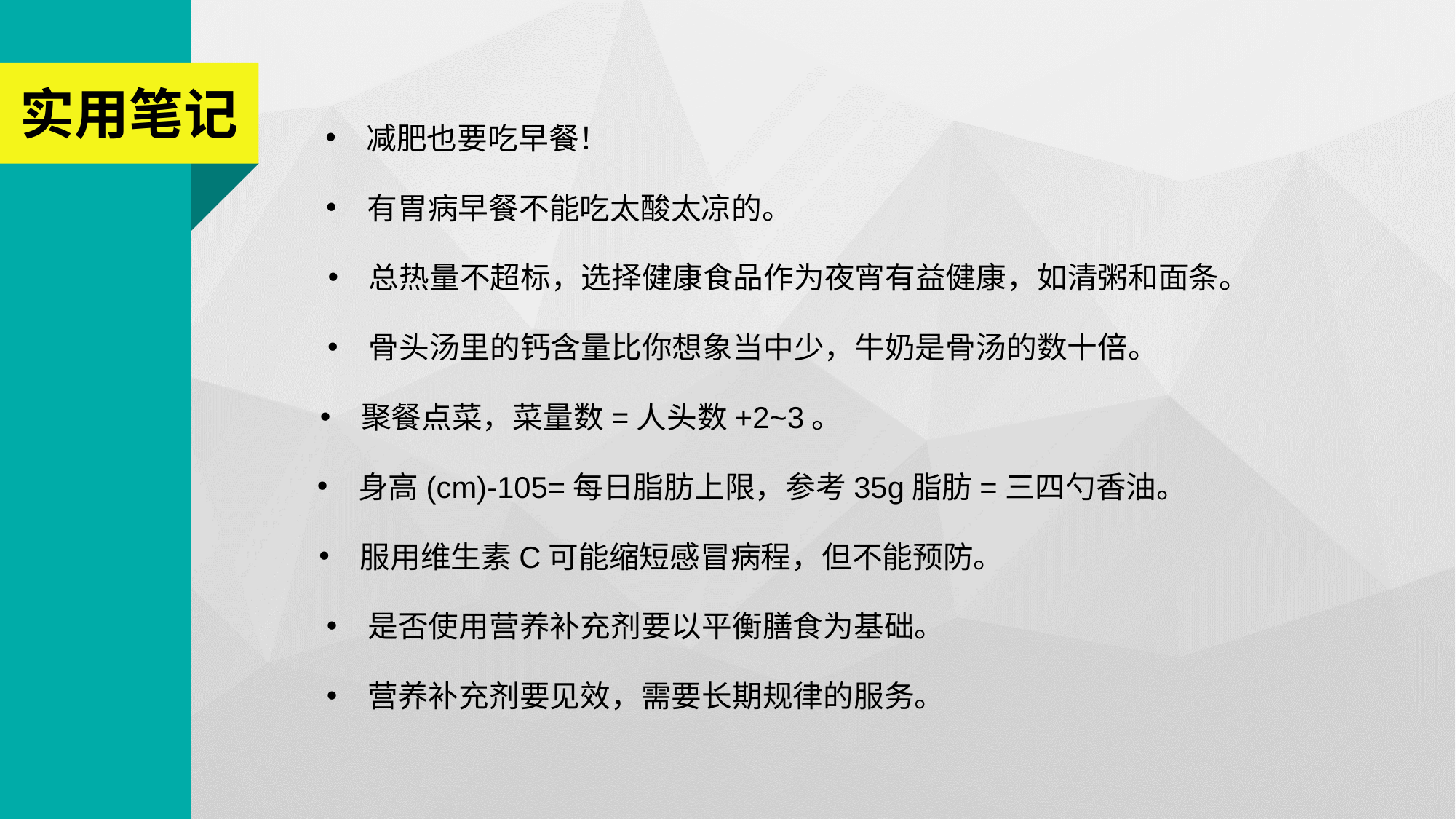

实用笔记
减肥也要吃早餐！

有胃病早餐不能吃太酸太凉的。
总热量不超标，选择健康食品作为夜宵有益健康，如清粥和面条。
骨头汤里的钙含量比你想象当中少，牛奶是骨汤的数十倍。
聚餐点菜，菜量数=人头数+2~3。
身高(cm)-105=每日脂肪上限，参考35g脂肪=三四勺香油。
服用维生素C可能缩短感冒病程，但不能预防。
是否使用营养补充剂要以平衡膳食为基础。
营养补充剂要见效，需要长期规律的服务。